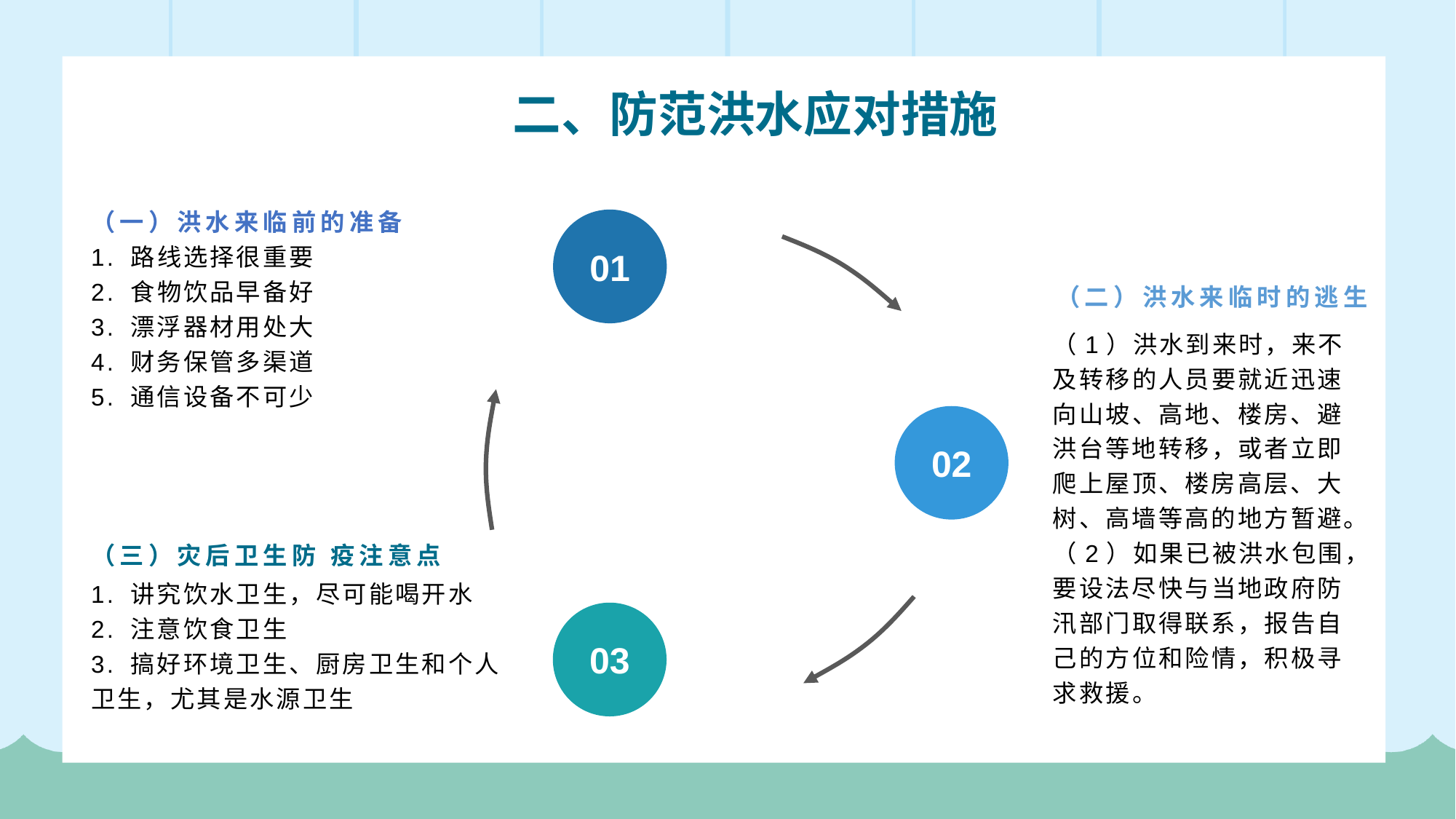

二、防范洪水应对措施
（一）洪水来临前的准备

01
1. 路线选择很重要
2. 食物饮品早备好
3. 漂浮器材用处大
4. 财务保管多渠道
5. 通信设备不可少
（二）洪水来临时的逃生
（1）洪水到来时，来不及转移的人员要就近迅速向山坡、高地、楼房、避洪台等地转移，或者立即爬上屋顶、楼房高层、大树、高墙等高的地方暂避。
（2）如果已被洪水包围，要设法尽快与当地政府防汛部门取得联系，报告自己的方位和险情，积极寻求救援。

02
（三）灾后卫生防 疫注意点

1. 讲究饮水卫生，尽可能喝开水
2. 注意饮食卫生
3. 搞好环境卫生、厨房卫生和个人卫生，尤其是水源卫生
03